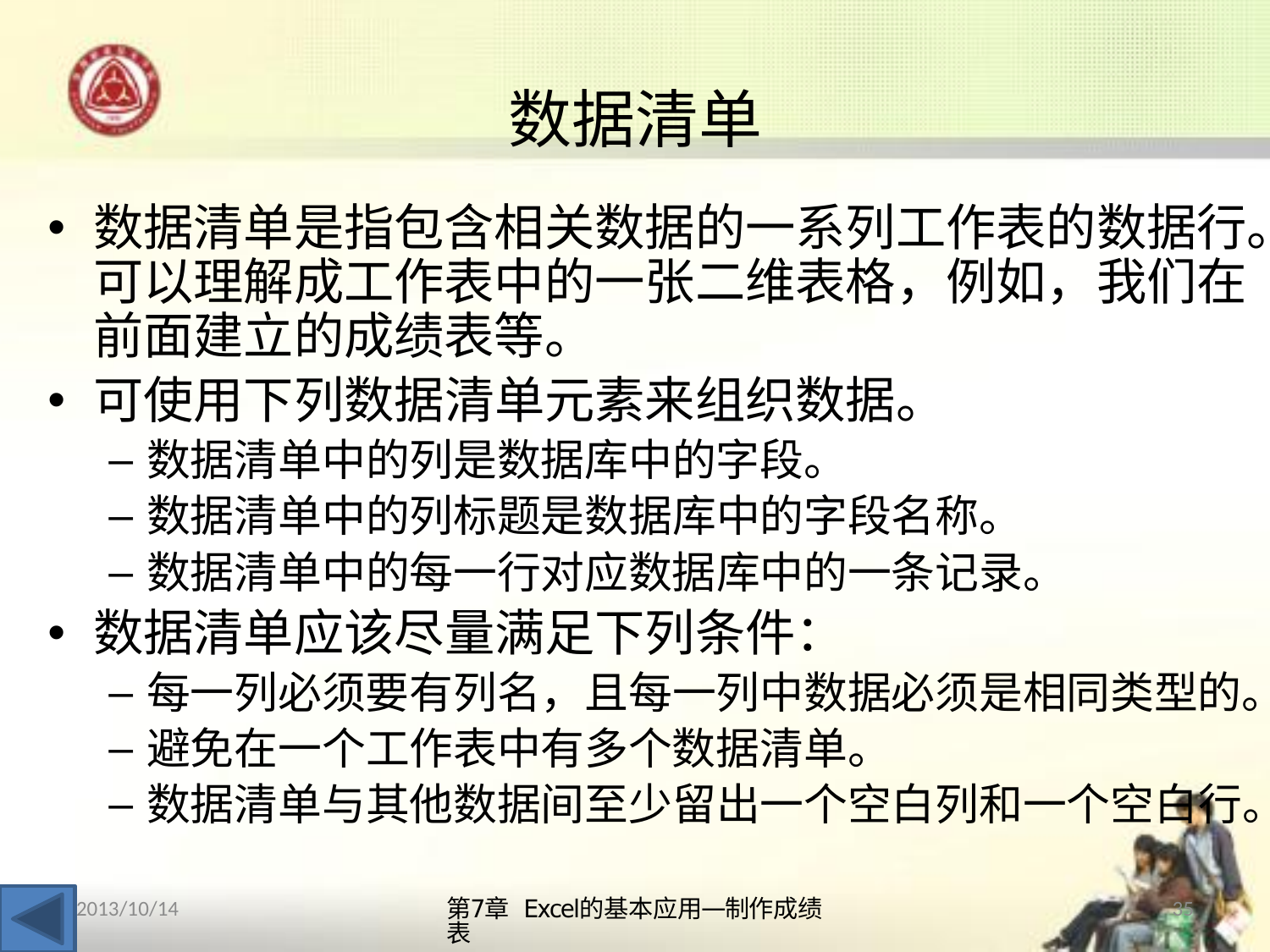

# 数据清单
数据清单是指包含相关数据的一系列工作表的数据行。可以理解成工作表中的一张二维表格，例如，我们在前面建立的成绩表等。
可使用下列数据清单元素来组织数据。
数据清单中的列是数据库中的字段。
数据清单中的列标题是数据库中的字段名称。
数据清单中的每一行对应数据库中的一条记录。
数据清单应该尽量满足下列条件：
每一列必须要有列名，且每一列中数据必须是相同类型的。
避免在一个工作表中有多个数据清单。
数据清单与其他数据间至少留出一个空白列和一个空白行。
第7章  Excel的基本应用—制作成绩表
35
2013/10/14